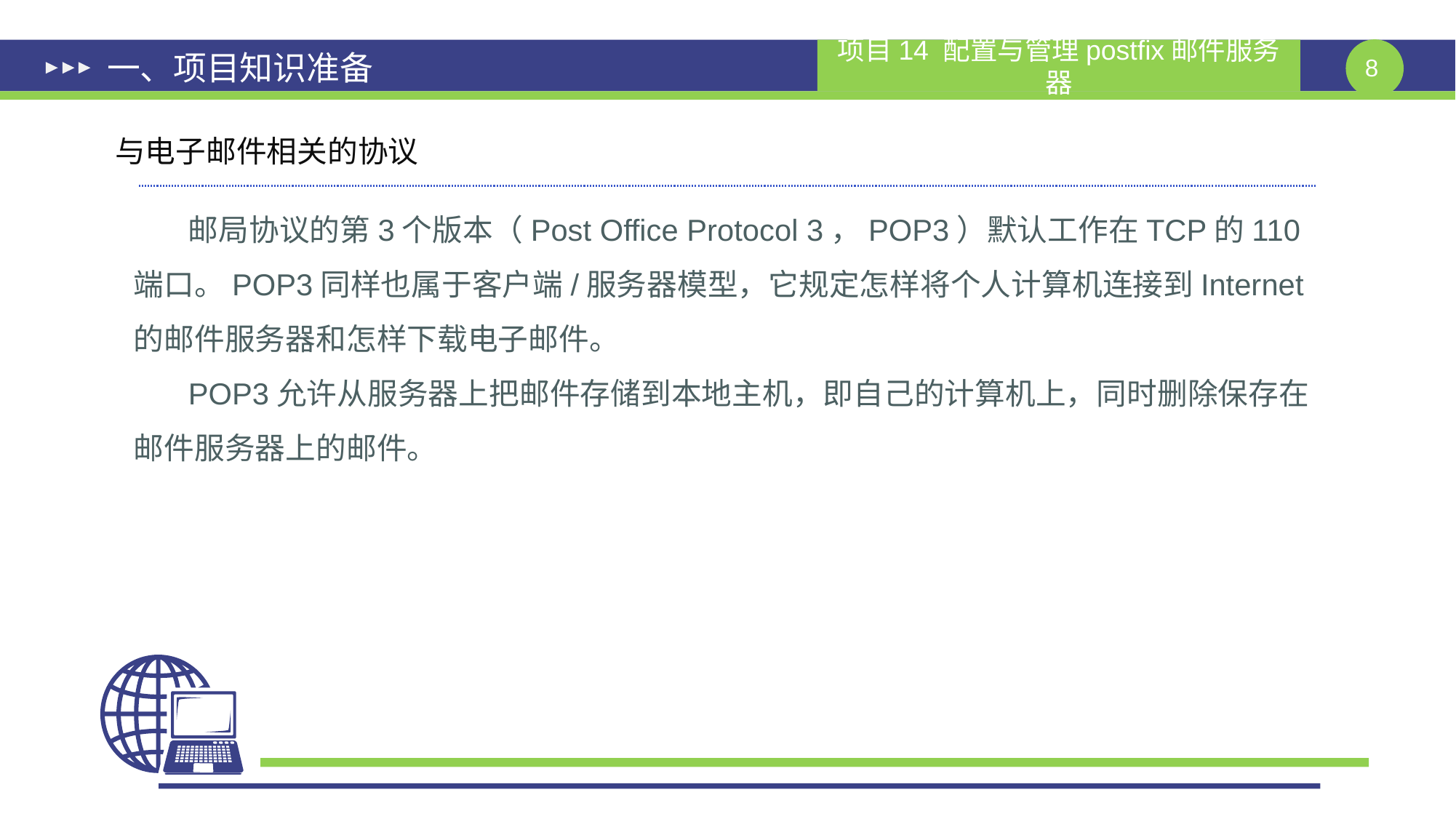

# 一、项目知识准备
与电子邮件相关的协议

邮局协议的第3个版本（Post Office Protocol 3，POP3）默认工作在TCP的110端口。POP3同样也属于客户端/服务器模型，它规定怎样将个人计算机连接到Internet的邮件服务器和怎样下载电子邮件。
POP3允许从服务器上把邮件存储到本地主机，即自己的计算机上，同时删除保存在邮件服务器上的邮件。